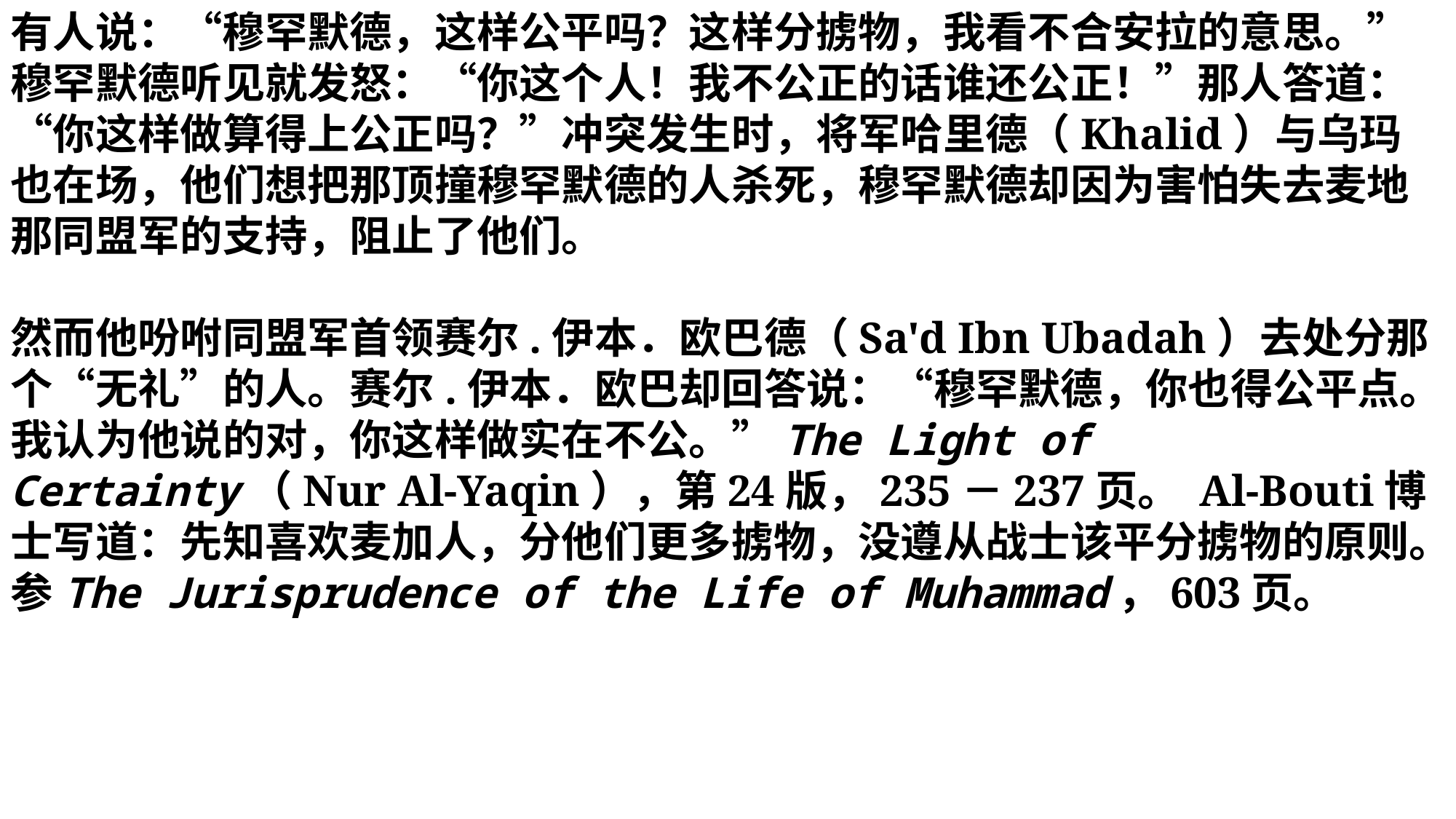

有人说：“穆罕默德，这样公平吗？这样分掳物，我看不合安拉的意思。”穆罕默德听见就发怒：“你这个人！我不公正的话谁还公正！”那人答道：“你这样做算得上公正吗？”冲突发生时，将军哈里德（Khalid）与乌玛也在场，他们想把那顶撞穆罕默德的人杀死，穆罕默德却因为害怕失去麦地那同盟军的支持，阻止了他们。

然而他吩咐同盟军首领赛尔.伊本．欧巴德（Sa'd Ibn Ubadah）去处分那个“无礼”的人。赛尔.伊本．欧巴却回答说：“穆罕默德，你也得公平点。我认为他说的对，你这样做实在不公。”The Light of Certainty（Nur Al-Yaqin），第24版，235－237页。 Al-Bouti博士写道：先知喜欢麦加人，分他们更多掳物，没遵从战士该平分掳物的原则。参The Jurisprudence of the Life of Muhammad，603页。